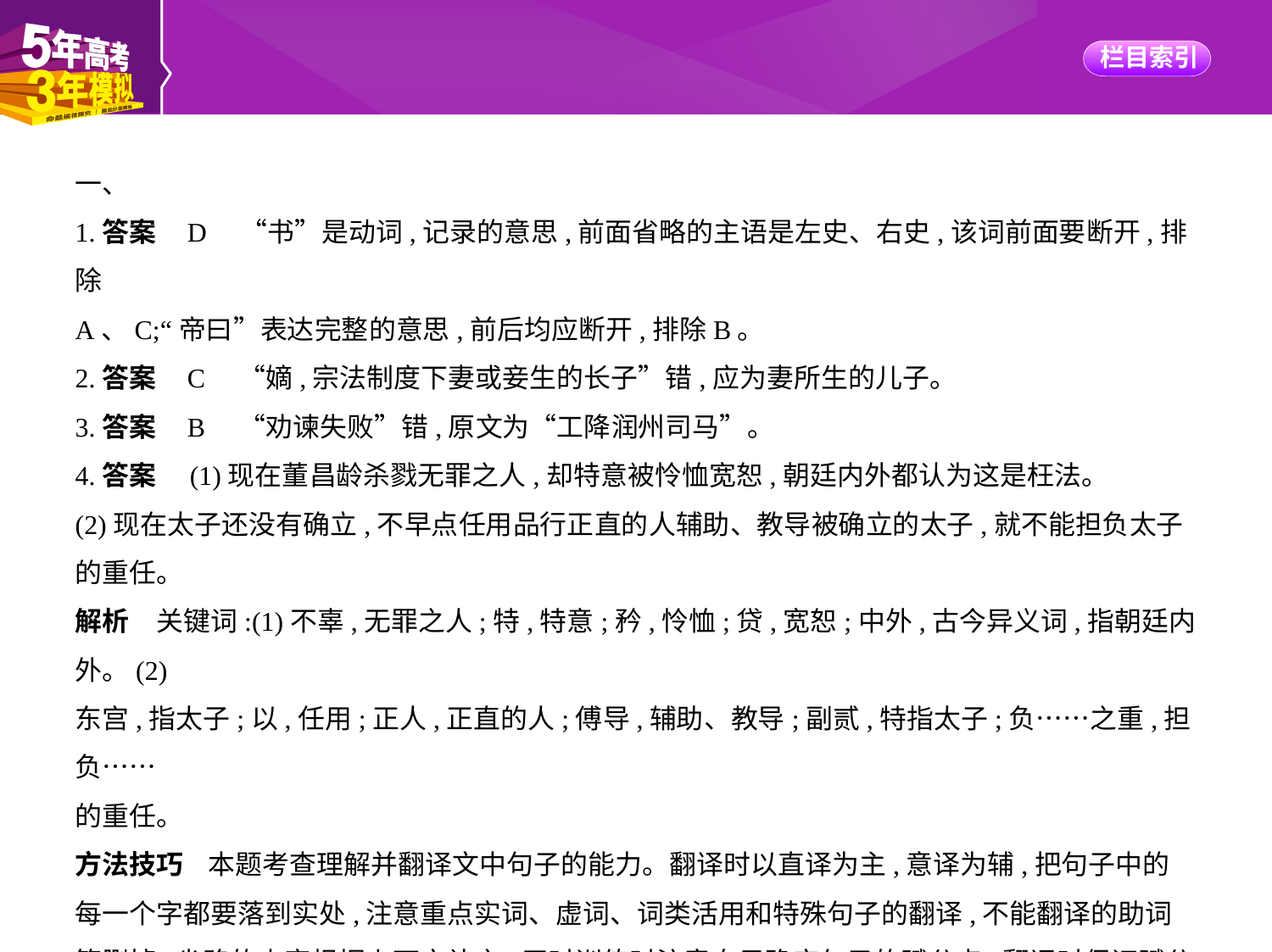

一、
1.答案    D　“书”是动词,记录的意思,前面省略的主语是左史、右史,该词前面要断开,排除
A、C;“帝曰”表达完整的意思,前后均应断开,排除B。
2.答案    C　“嫡,宗法制度下妻或妾生的长子”错,应为妻所生的儿子。
3.答案    B　“劝谏失败”错,原文为“工降润州司马”。
4.答案　(1)现在董昌龄杀戮无罪之人,却特意被怜恤宽恕,朝廷内外都认为这是枉法。
(2)现在太子还没有确立,不早点任用品行正直的人辅助、教导被确立的太子,就不能担负太子
的重任。
解析　关键词:(1)不辜,无罪之人;特,特意;矜,怜恤;贷,宽恕;中外,古今异义词,指朝廷内外。(2)
东宫,指太子;以,任用;正人,正直的人;傅导,辅助、教导;副贰,特指太子;负……之重,担负……
的重任。
方法技巧    本题考查理解并翻译文中句子的能力。翻译时以直译为主,意译为辅,把句子中的
每一个字都要落到实处,注意重点实词、虚词、词类活用和特殊句子的翻译,不能翻译的助词
等删掉,省略的内容根据上下文补充,平时训练时注意自己确定句子的赋分点,翻译时保证赋分